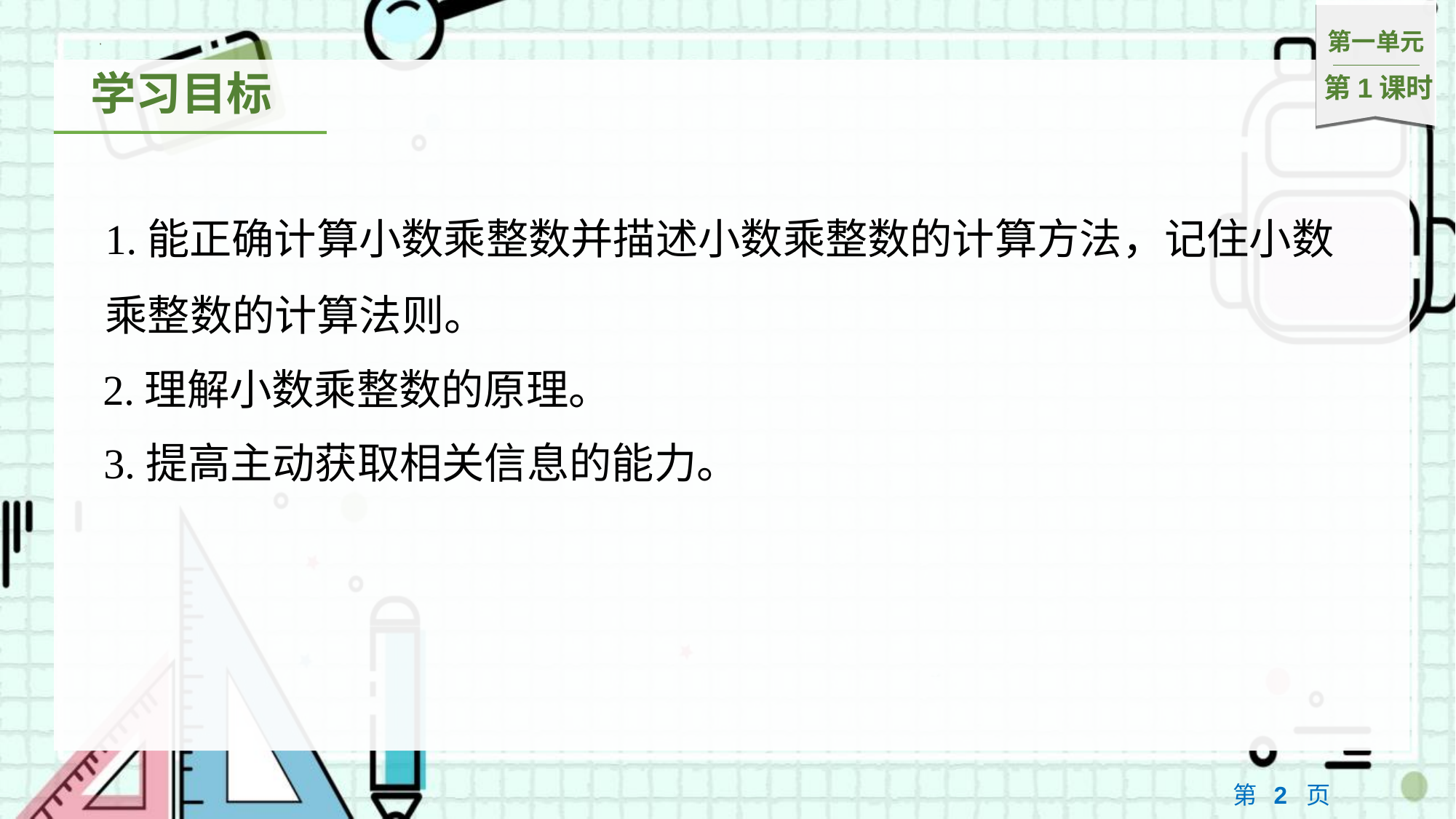

1.能正确计算小数乘整数并描述小数乘整数的计算方法，记住小数乘整数的计算法则。
2.理解小数乘整数的原理。
3.提高主动获取相关信息的能力。